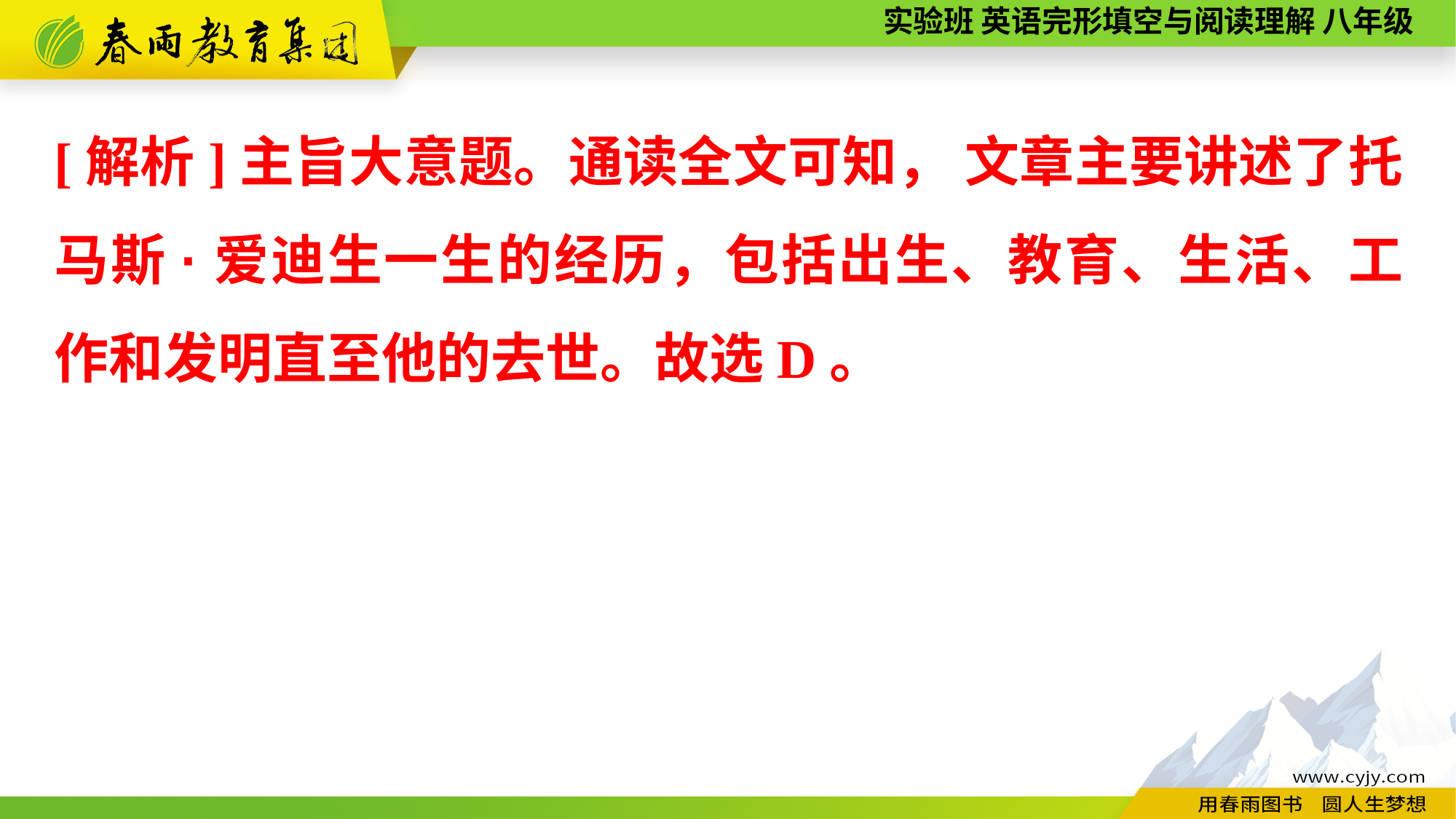

[解析]主旨大意题。通读全文可知， 文章主要讲述了托马斯·爱迪生一生的经历，包括出生、教育、生活、工作和发明直至他的去世。故选D。